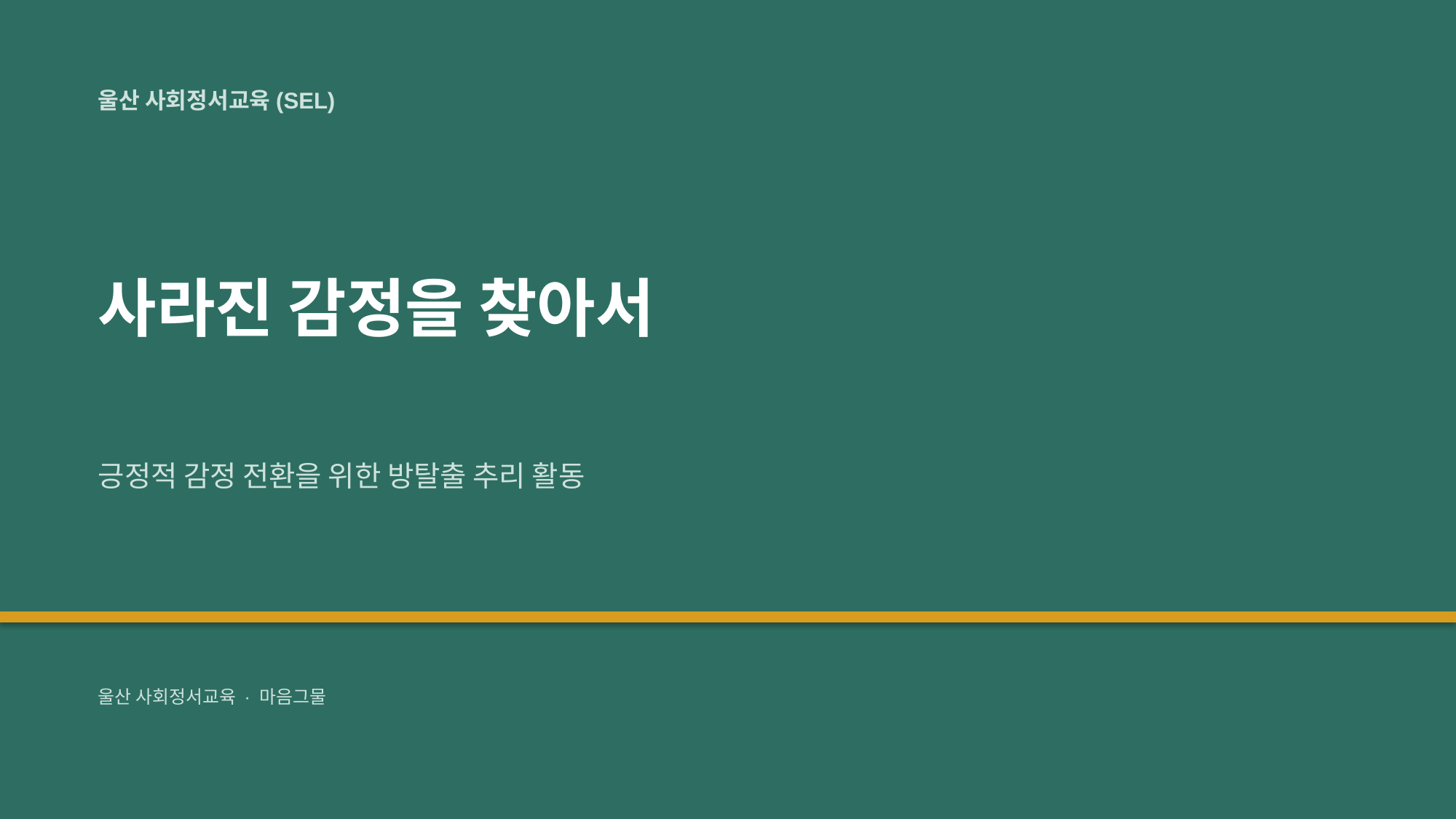

울산 사회정서교육(SEL)
사라진 감정을 찾아서
긍정적 감정 전환을 위한 방탈출 추리 활동

울산 사회정서교육 · 마음그물